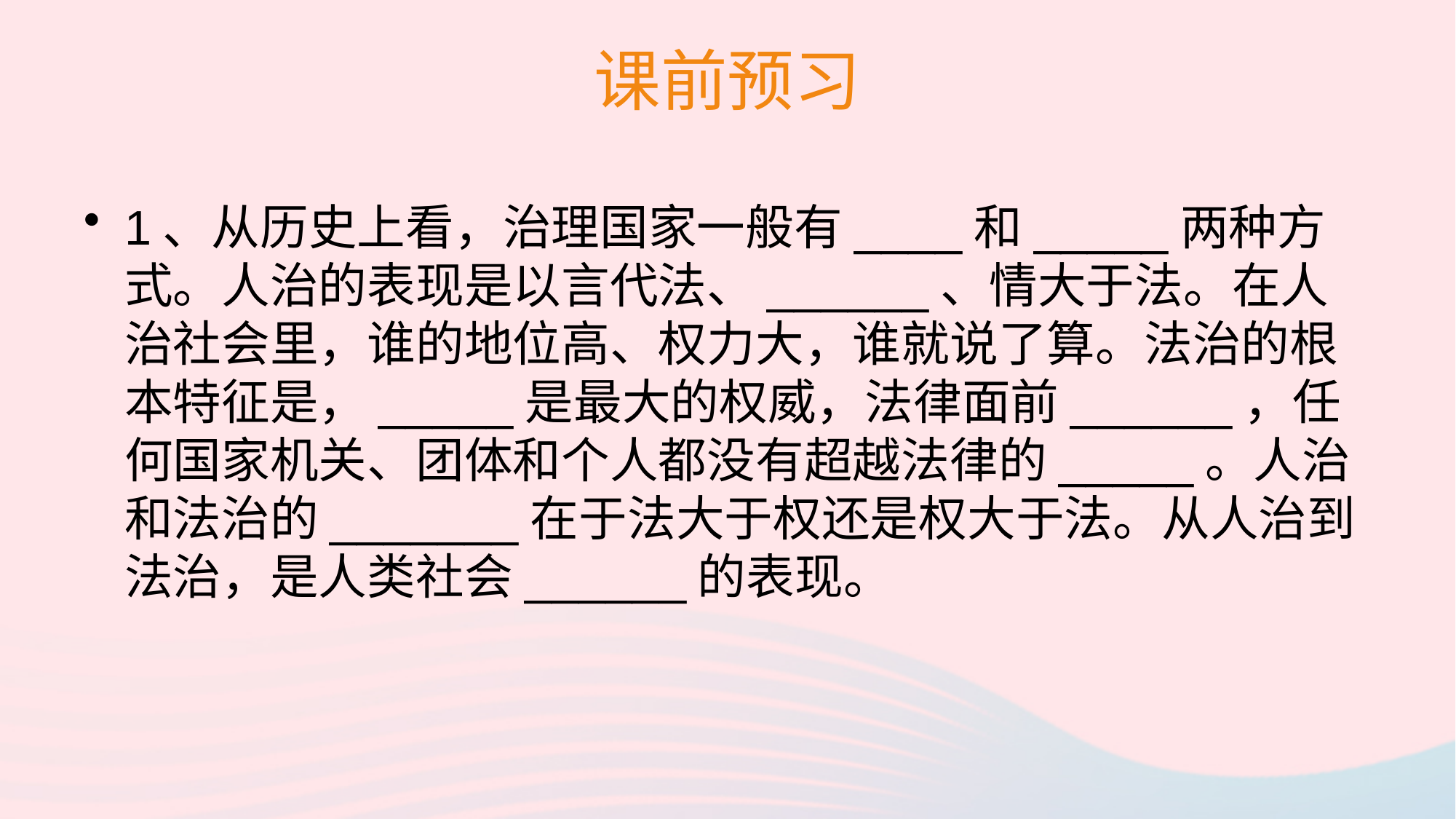

# 课前预习
1、从历史上看，治理国家一般有____和_____两种方式。人治的表现是以言代法、______、情大于法。在人治社会里，谁的地位高、权力大，谁就说了算。法治的根本特征是，_____是最大的权威，法律面前______，任何国家机关、团体和个人都没有超越法律的_____。人治和法治的_______在于法大于权还是权大于法。从人治到法治，是人类社会______的表现。